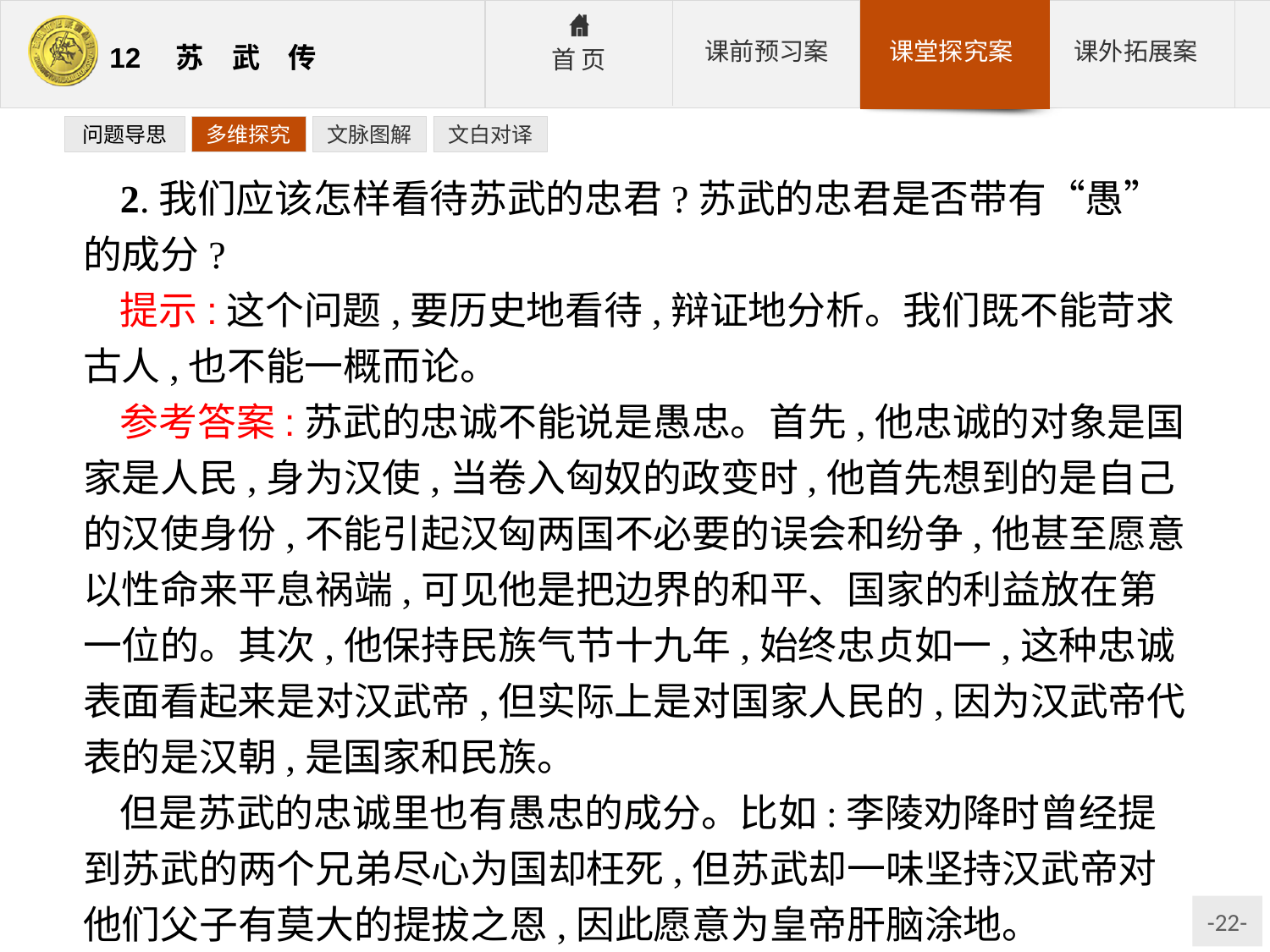

问题导思
多维探究
文脉图解
文白对译
2.我们应该怎样看待苏武的忠君?苏武的忠君是否带有“愚”的成分?
提示:这个问题,要历史地看待,辩证地分析。我们既不能苛求古人,也不能一概而论。
参考答案:苏武的忠诚不能说是愚忠。首先,他忠诚的对象是国家是人民,身为汉使,当卷入匈奴的政变时,他首先想到的是自己的汉使身份,不能引起汉匈两国不必要的误会和纷争,他甚至愿意以性命来平息祸端,可见他是把边界的和平、国家的利益放在第一位的。其次,他保持民族气节十九年,始终忠贞如一,这种忠诚表面看起来是对汉武帝,但实际上是对国家人民的,因为汉武帝代表的是汉朝,是国家和民族。
但是苏武的忠诚里也有愚忠的成分。比如:李陵劝降时曾经提到苏武的两个兄弟尽心为国却枉死,但苏武却一味坚持汉武帝对他们父子有莫大的提拔之恩,因此愿意为皇帝肝脑涂地。